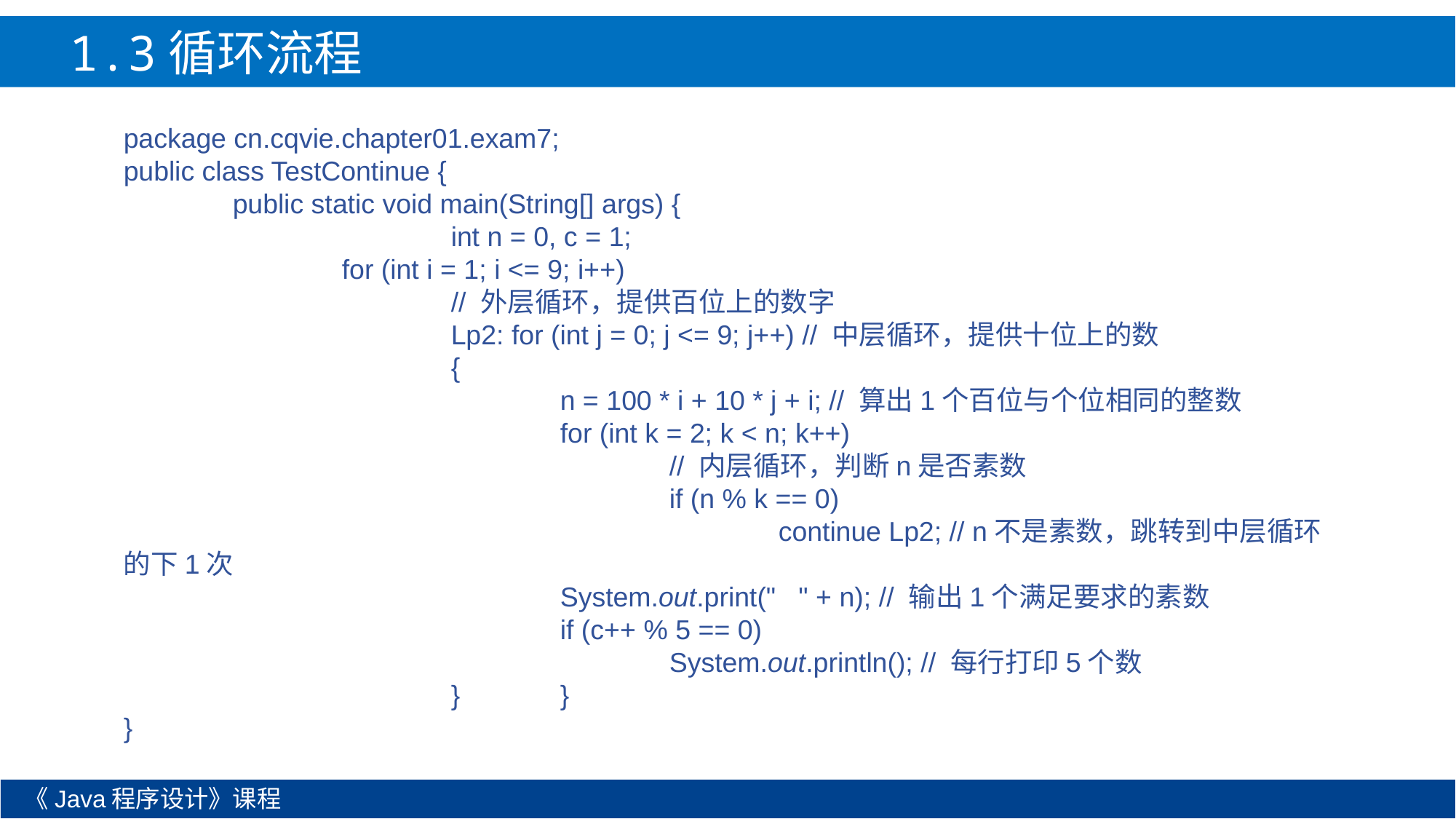

1.3循环流程
package cn.cqvie.chapter01.exam7;
public class TestContinue {
	public static void main(String[] args) {
			int n = 0, c = 1;
		for (int i = 1; i <= 9; i++)
			// 外层循环，提供百位上的数字
			Lp2: for (int j = 0; j <= 9; j++) // 中层循环，提供十位上的数
			{
				n = 100 * i + 10 * j + i; // 算出1个百位与个位相同的整数
				for (int k = 2; k < n; k++)
					// 内层循环，判断n是否素数
					if (n % k == 0)
						continue Lp2; // n不是素数，跳转到中层循环的下1次
				System.out.print("   " + n); // 输出1个满足要求的素数
				if (c++ % 5 == 0)
					System.out.println(); // 每行打印5个数
			}	}
}
《Java程序设计》课程